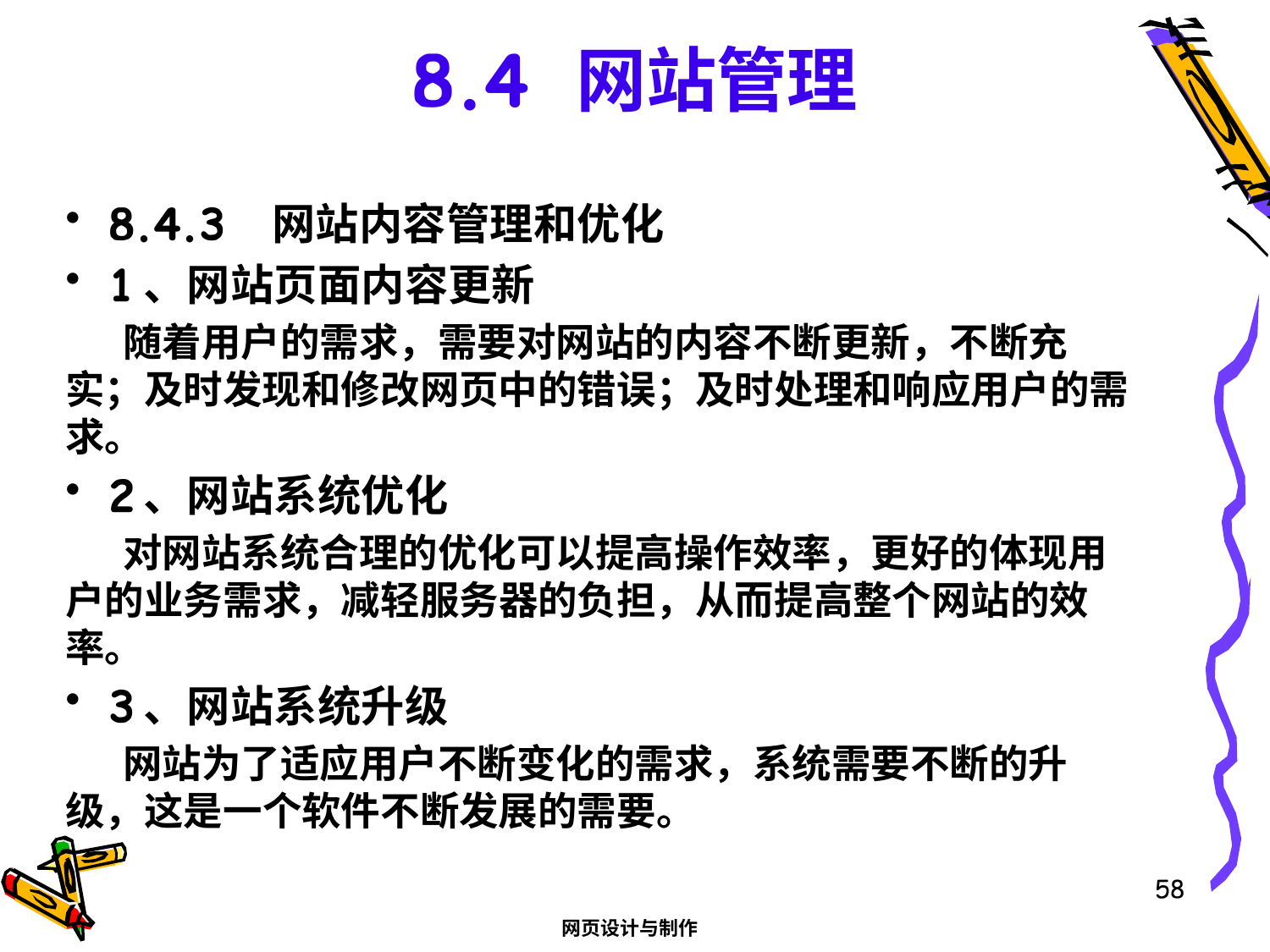

# 8.4 网站管理
8.4.3  网站内容管理和优化
1、网站页面内容更新
随着用户的需求，需要对网站的内容不断更新，不断充实；及时发现和修改网页中的错误；及时处理和响应用户的需求。
2、网站系统优化
对网站系统合理的优化可以提高操作效率，更好的体现用户的业务需求，减轻服务器的负担，从而提高整个网站的效率。
3、网站系统升级
网站为了适应用户不断变化的需求，系统需要不断的升级，这是一个软件不断发展的需要。
58
网页设计与制作